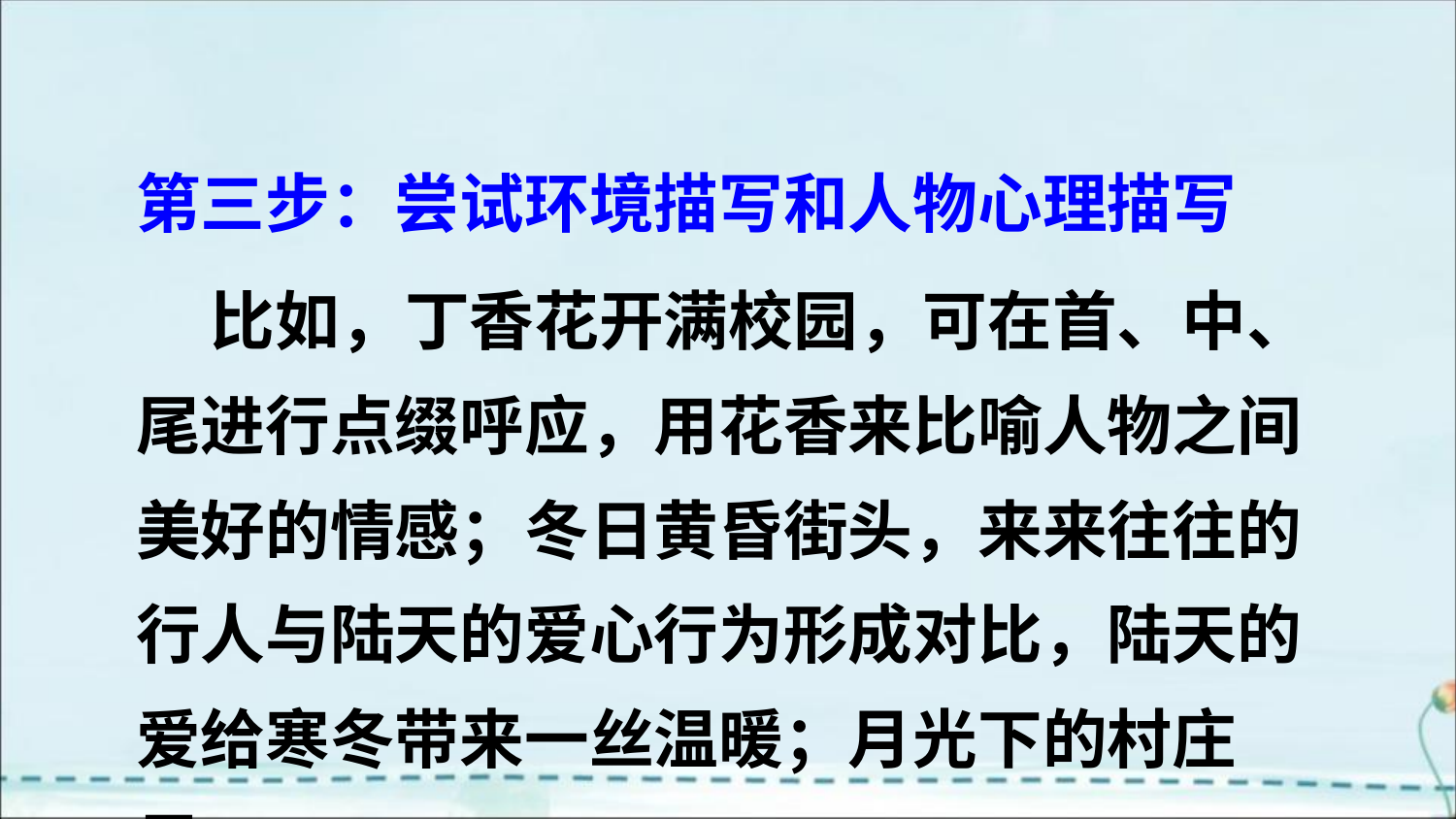

第三步：尝试环境描写和人物心理描写
    比如，丁香花开满校园，可在首、中、尾进行点缀呼应，用花香来比喻人物之间美好的情感；冬日黄昏街头，来来往往的行人与陆天的爱心行为形成对比，陆天的爱给寒冬带来一丝温暖；月光下的村庄里，